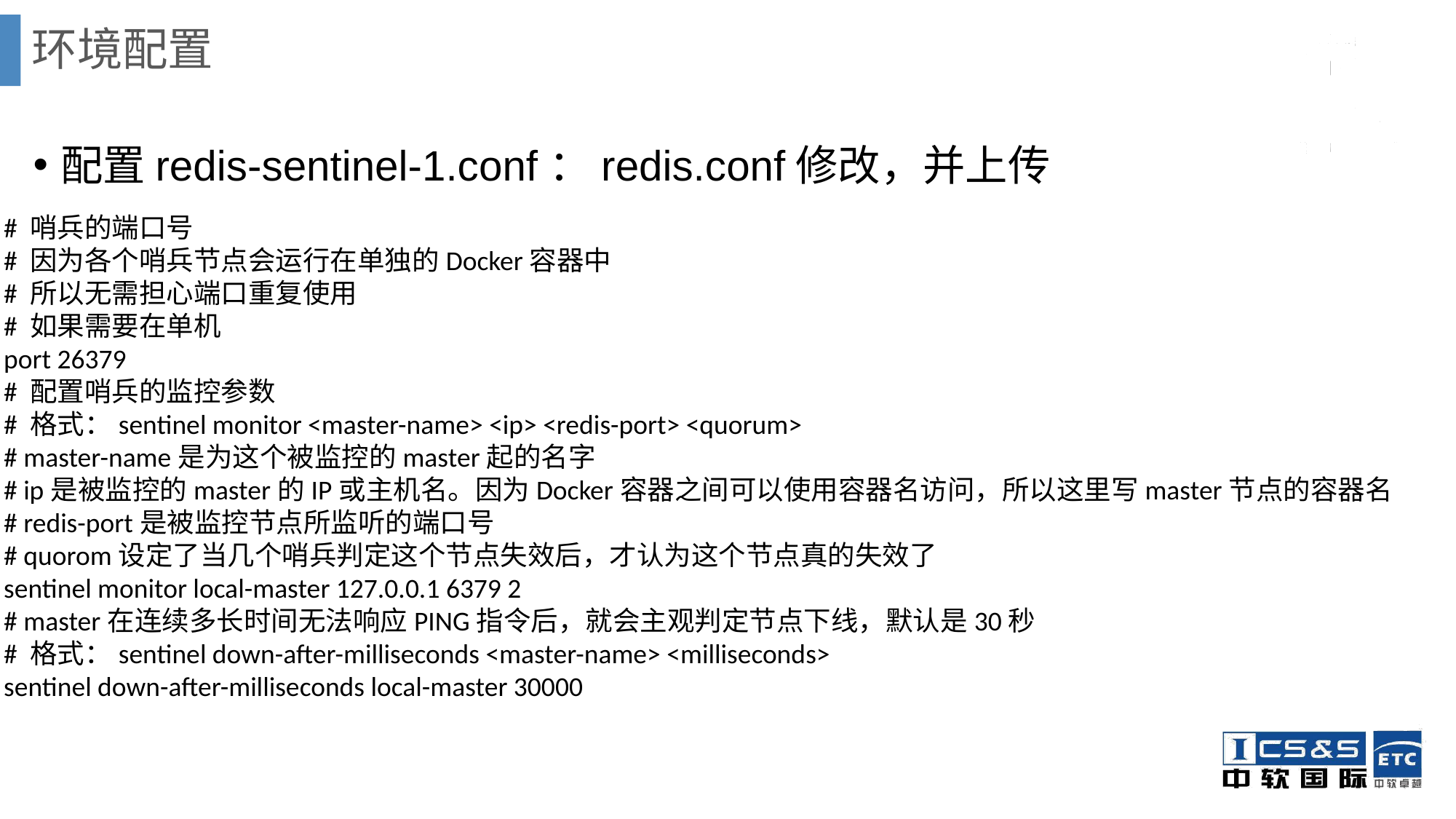

# 环境配置
配置redis-sentinel-1.conf：redis.conf修改，并上传

# 哨兵的端口号
# 因为各个哨兵节点会运行在单独的Docker容器中
# 所以无需担心端口重复使用
# 如果需要在单机
port 26379
# 配置哨兵的监控参数
# 格式：sentinel monitor <master-name> <ip> <redis-port> <quorum>
# master-name是为这个被监控的master起的名字
# ip是被监控的master的IP或主机名。因为Docker容器之间可以使用容器名访问，所以这里写master节点的容器名
# redis-port是被监控节点所监听的端口号
# quorom设定了当几个哨兵判定这个节点失效后，才认为这个节点真的失效了
sentinel monitor local-master 127.0.0.1 6379 2
# master在连续多长时间无法响应PING指令后，就会主观判定节点下线，默认是30秒
# 格式：sentinel down-after-milliseconds <master-name> <milliseconds>
sentinel down-after-milliseconds local-master 30000